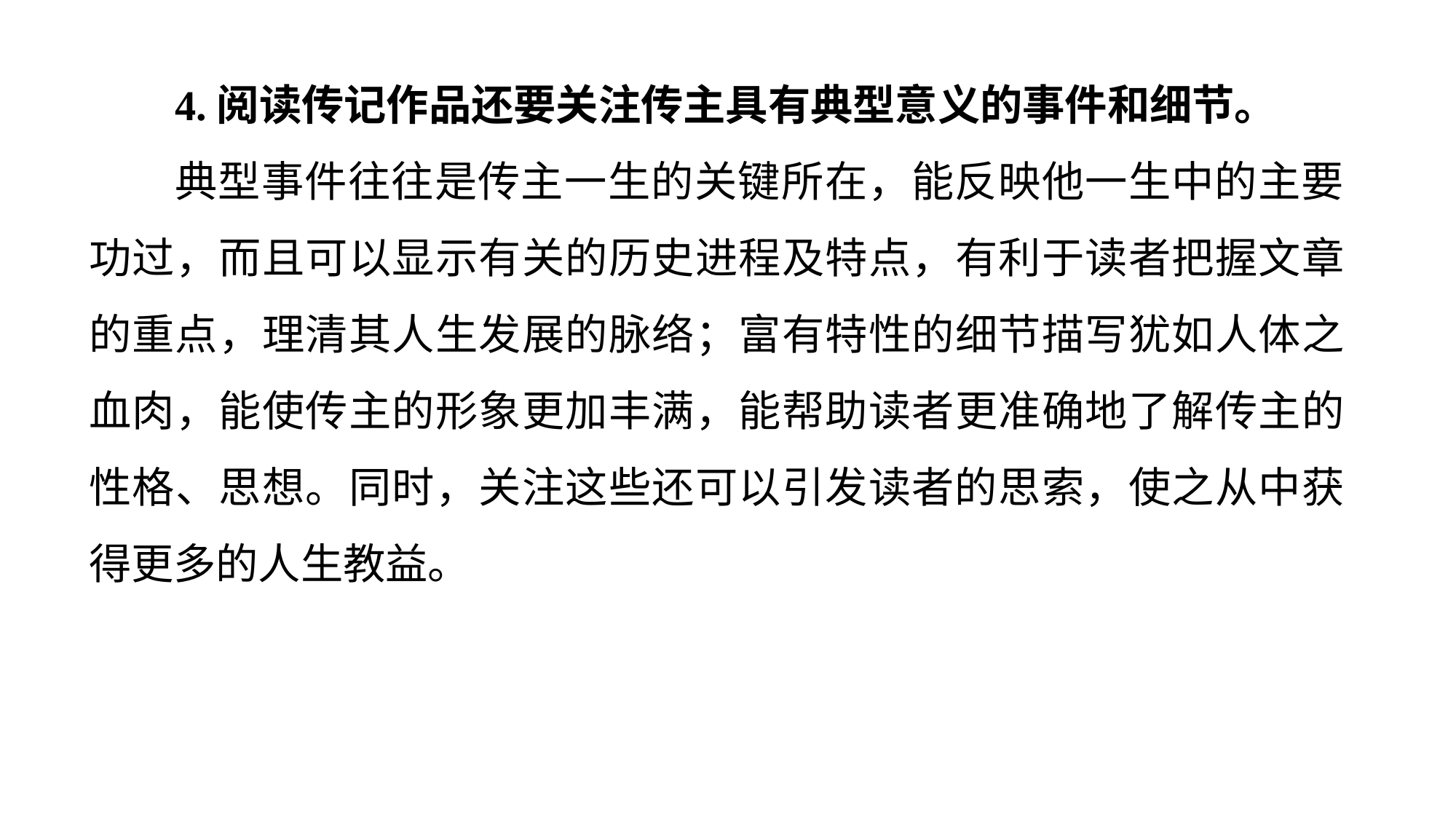

4.阅读传记作品还要关注传主具有典型意义的事件和细节。
典型事件往往是传主一生的关键所在，能反映他一生中的主要功过，而且可以显示有关的历史进程及特点，有利于读者把握文章的重点，理清其人生发展的脉络；富有特性的细节描写犹如人体之血肉，能使传主的形象更加丰满，能帮助读者更准确地了解传主的性格、思想。同时，关注这些还可以引发读者的思索，使之从中获得更多的人生教益。